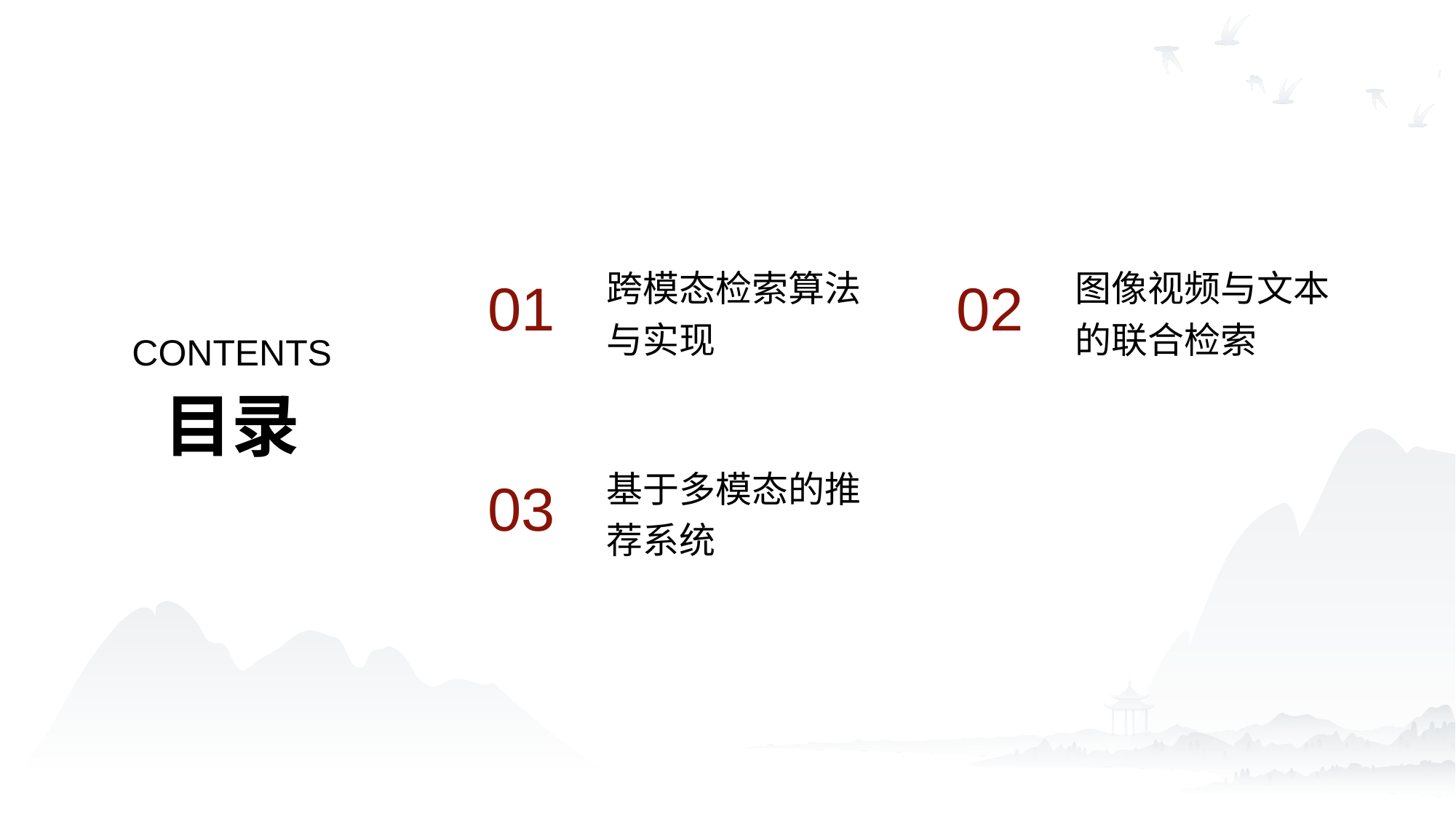

跨模态检索算法与实现
图像视频与文本的联合检索

01
02
CONTENTS
目录
基于多模态的推荐系统

03